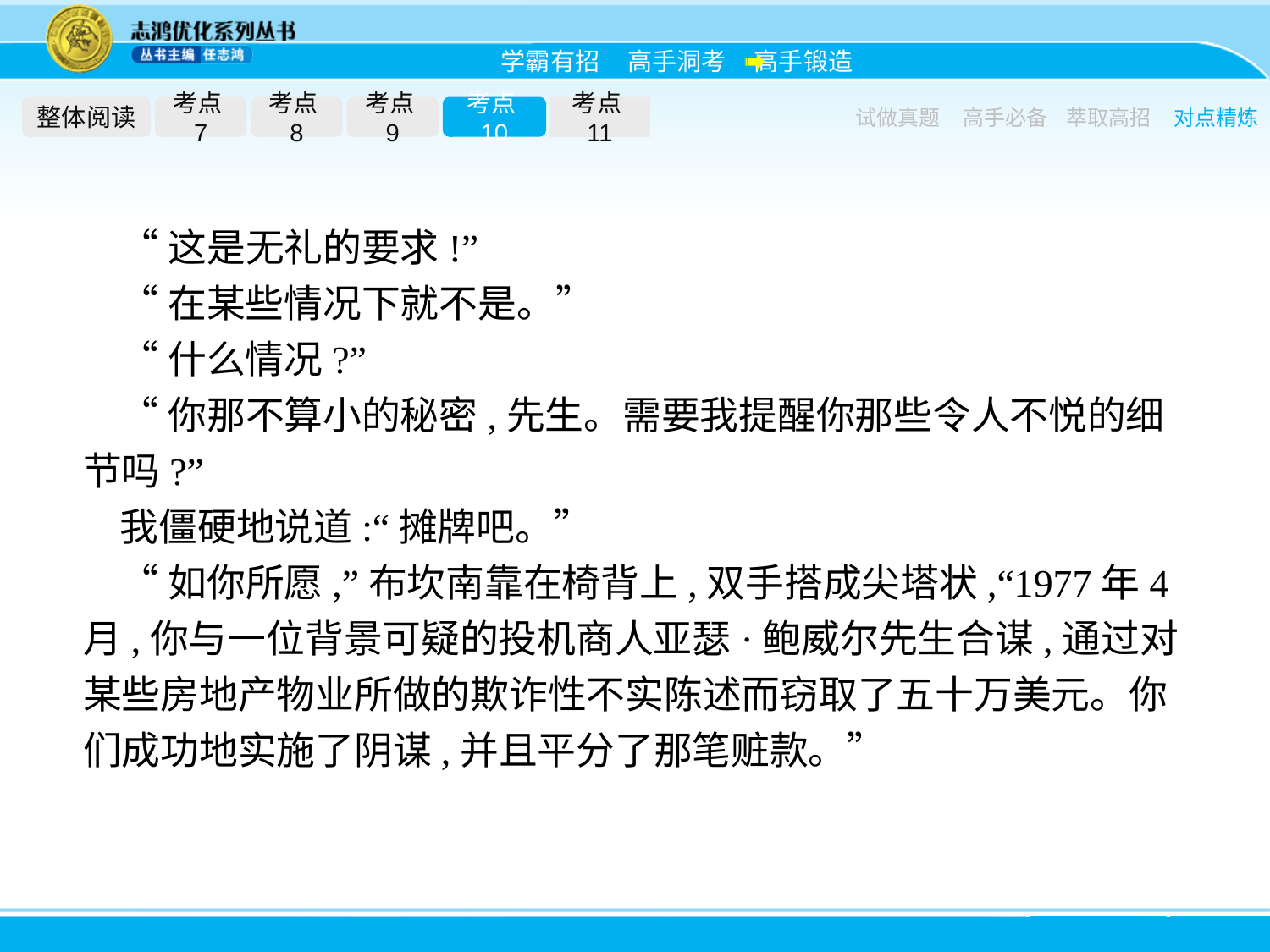

整体阅读
考点7
考点8
考点9
考点10
考点11
试做真题
高手必备
萃取高招
对点精炼
“这是无礼的要求!”
“在某些情况下就不是。”
“什么情况?”
“你那不算小的秘密,先生。需要我提醒你那些令人不悦的细节吗?”
我僵硬地说道:“摊牌吧。”
“如你所愿,”布坎南靠在椅背上,双手搭成尖塔状,“1977年4月,你与一位背景可疑的投机商人亚瑟·鲍威尔先生合谋,通过对某些房地产物业所做的欺诈性不实陈述而窃取了五十万美元。你们成功地实施了阴谋,并且平分了那笔赃款。”